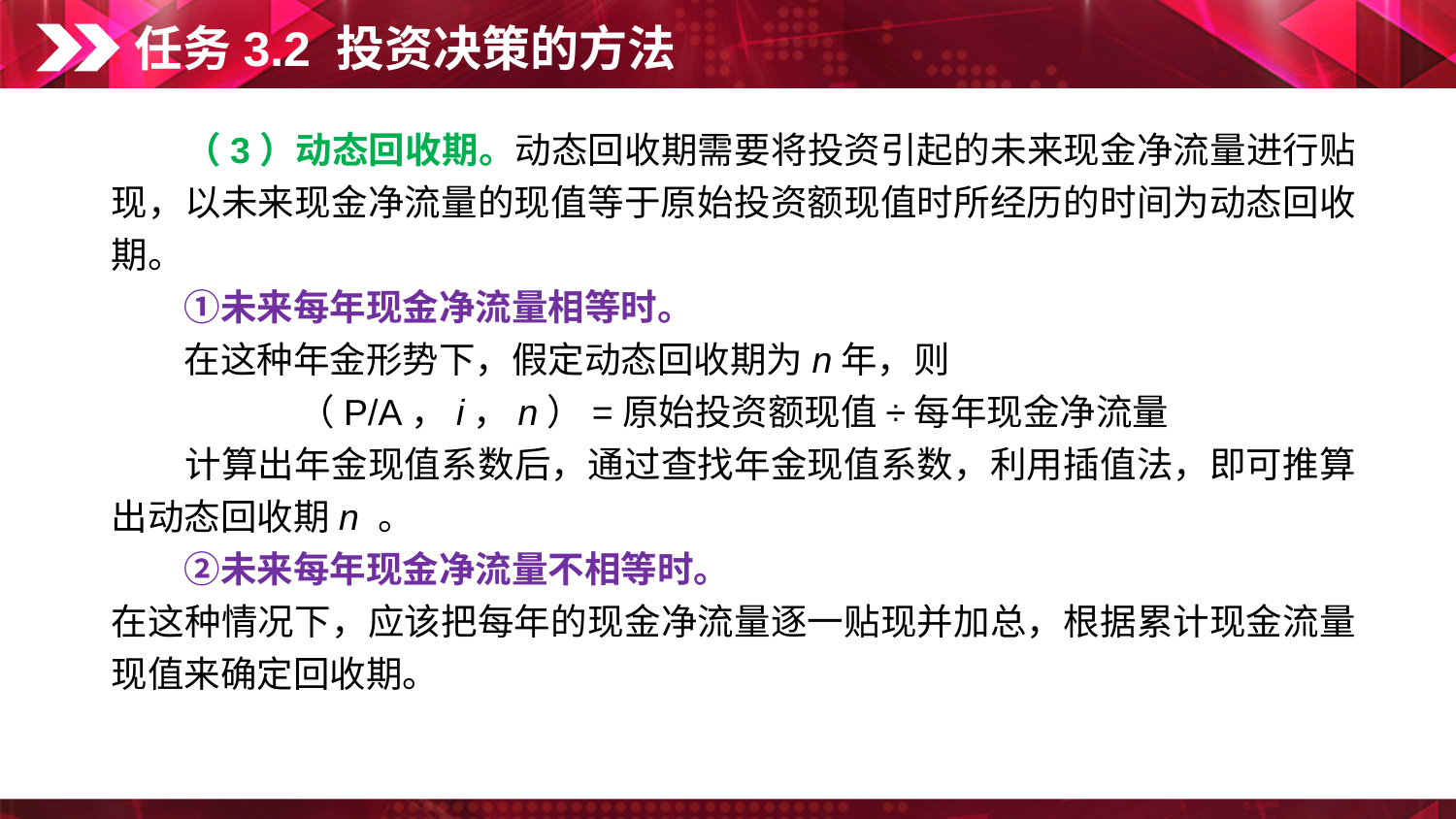

任务3.2 投资决策的方法

　　（3）动态回收期。动态回收期需要将投资引起的未来现金净流量进行贴现，以未来现金净流量的现值等于原始投资额现值时所经历的时间为动态回收期。
　　①未来每年现金净流量相等时。
　　在这种年金形势下，假定动态回收期为n年，则
（P/A，i，n）=原始投资额现值÷每年现金净流量
　　计算出年金现值系数后，通过查找年金现值系数，利用插值法，即可推算出动态回收期n 。
　　②未来每年现金净流量不相等时。
在这种情况下，应该把每年的现金净流量逐一贴现并加总，根据累计现金流量现值来确定回收期。